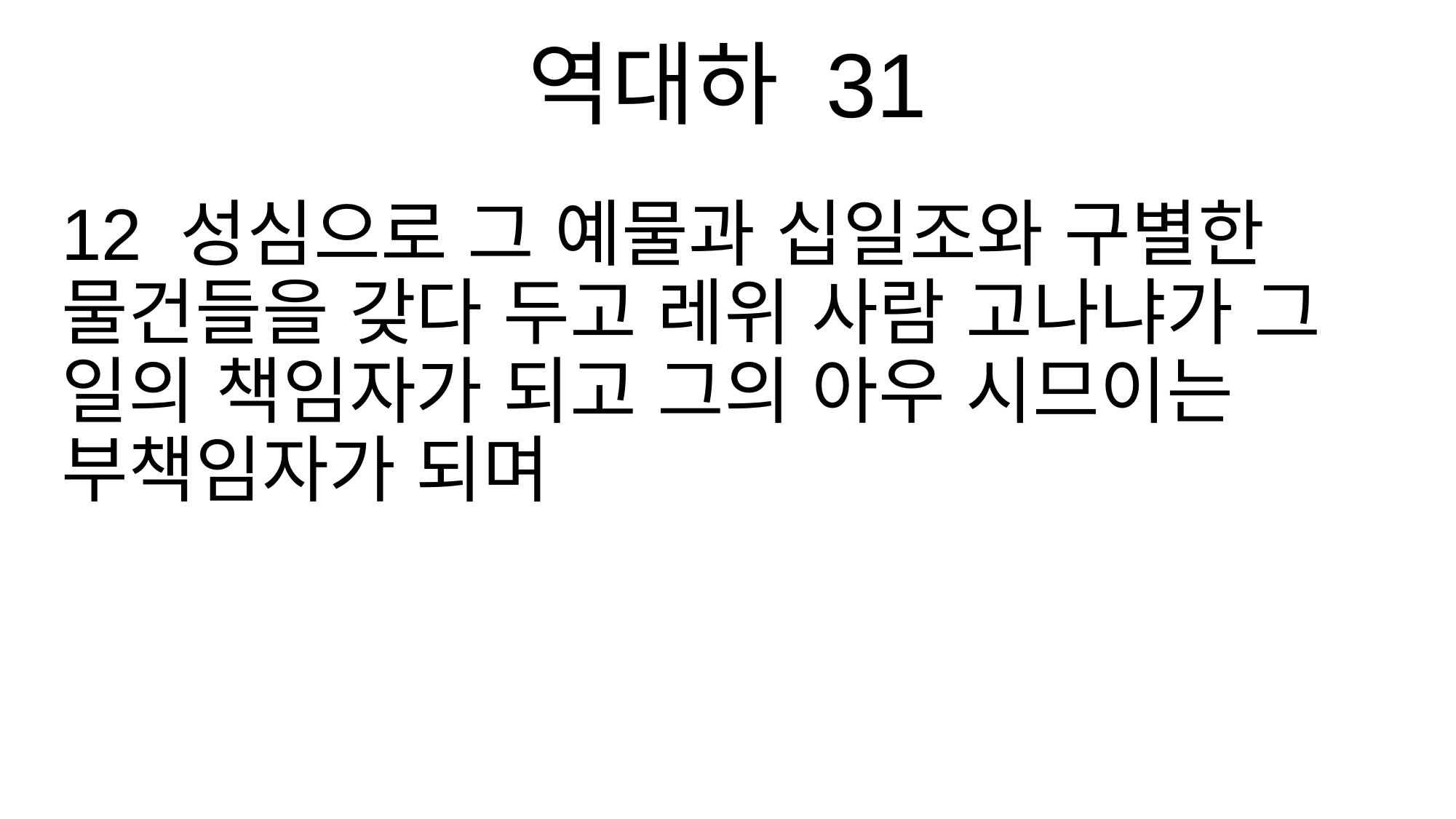

역대하 31
12 성심으로 그 예물과 십일조와 구별한 물건들을 갖다 두고 레위 사람 고나냐가 그 일의 책임자가 되고 그의 아우 시므이는 부책임자가 되며